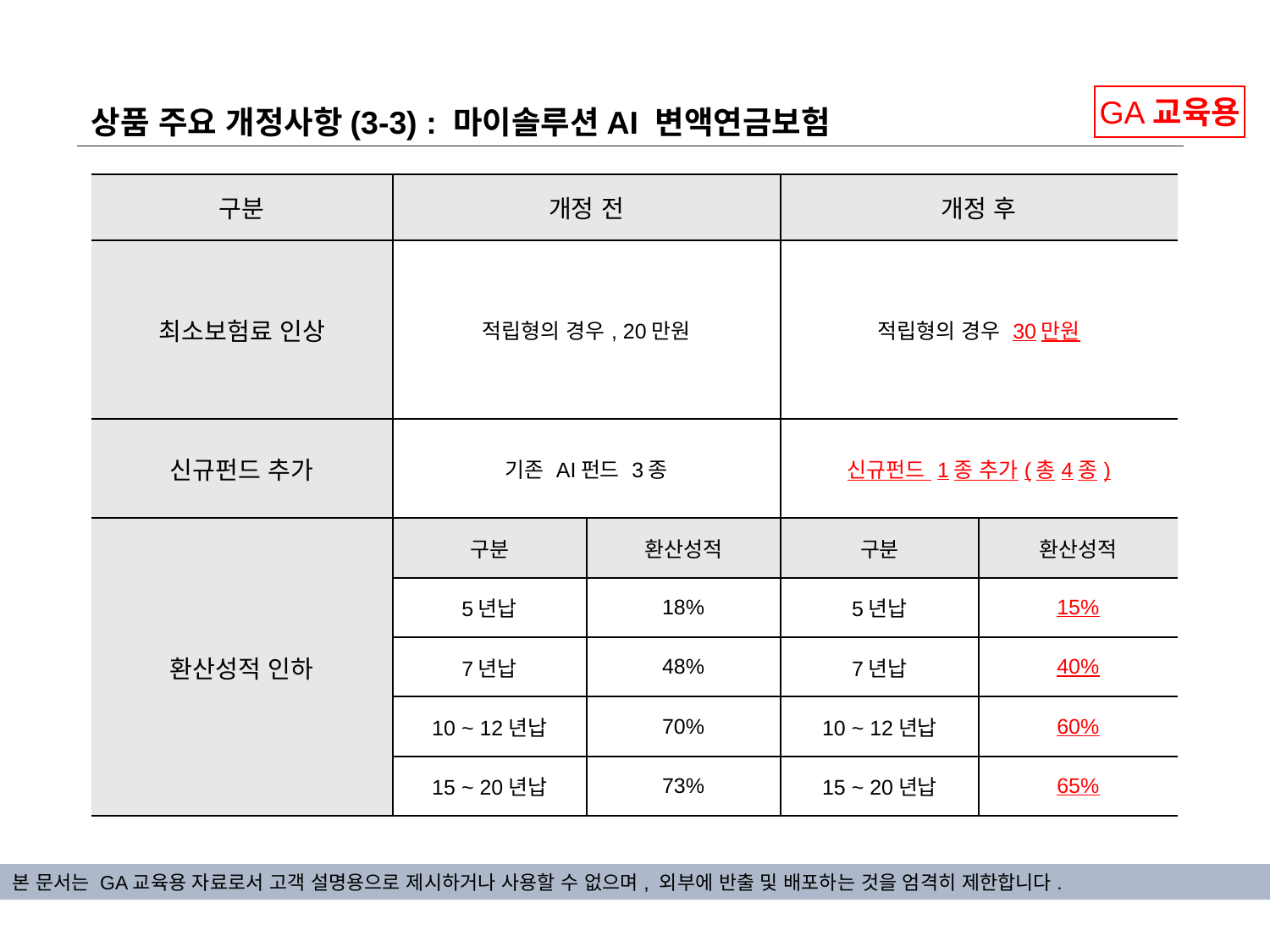

상품 주요 개정사항(3-3) : 마이솔루션AI 변액연금보험
GA교육용
| 구분 | 개정 전 |  | 개정 후 |  |
| --- | --- | --- | --- | --- |
| 최소보험료 인상 | 적립형의 경우, 20만원 |  | 적립형의 경우 30만원 |  |
| 신규펀드 추가 | 기존 AI펀드 3종 |  | 신규펀드 1종 추가(총4종) |  |
| 환산성적 인하 | 구분 | 환산성적 | 구분 | 환산성적 |
|  | 5년납 | 18% | 5년납 | 15% |
|  | 7년납 | 48% | 7년납 | 40% |
|  | 10 ~ 12년납 | 70% | 10 ~ 12년납 | 60% |
|  | 15 ~ 20년납 | 73% | 15 ~ 20년납 | 65% |
본 문서는 GA교육용 자료로서 고객 설명용으로 제시하거나 사용할 수 없으며, 외부에 반출 및 배포하는 것을 엄격히 제한합니다.